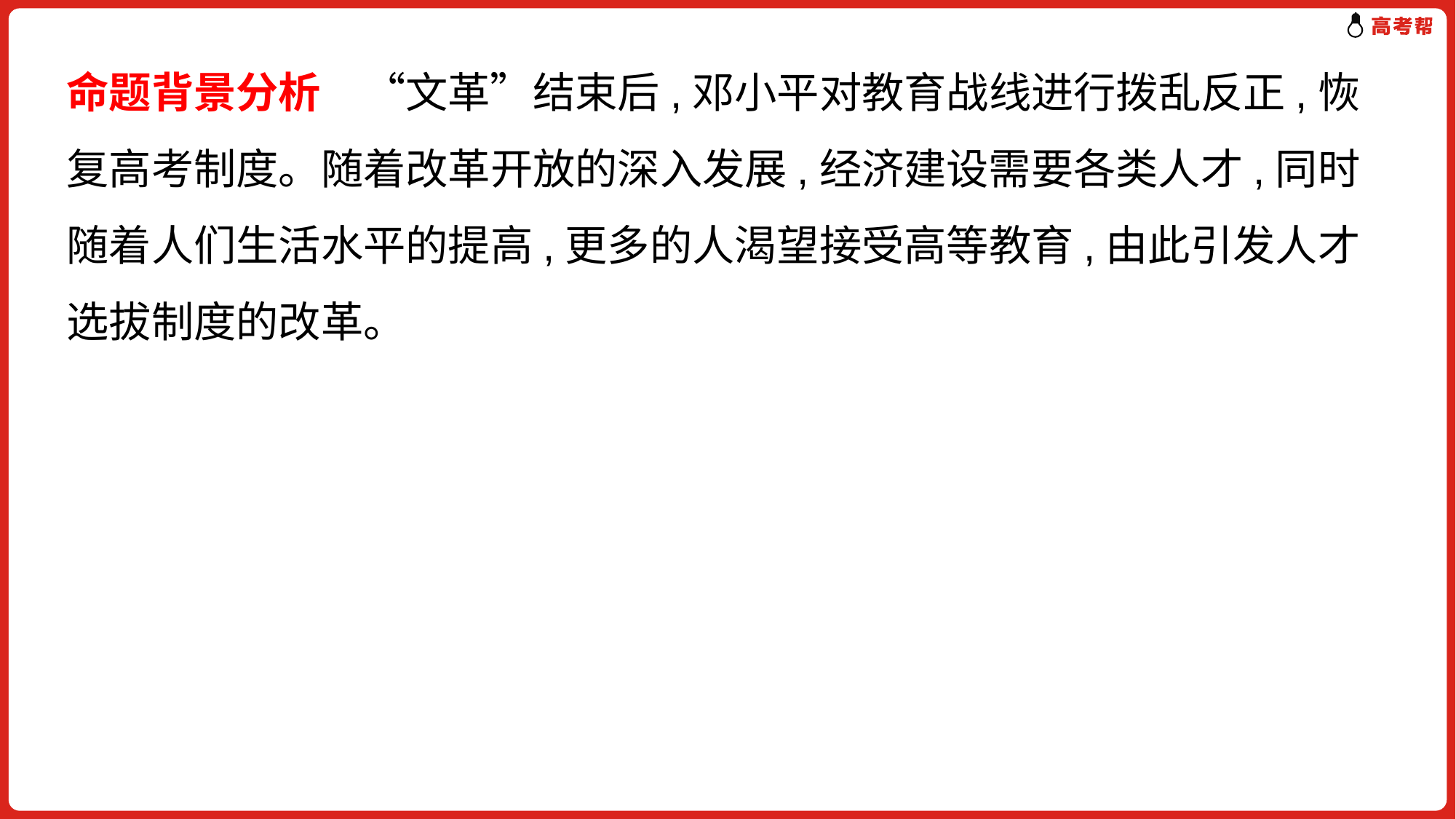

命题背景分析　“文革”结束后,邓小平对教育战线进行拨乱反正,恢复高考制度。随着改革开放的深入发展,经济建设需要各类人才,同时随着人们生活水平的提高,更多的人渴望接受高等教育,由此引发人才选拔制度的改革。